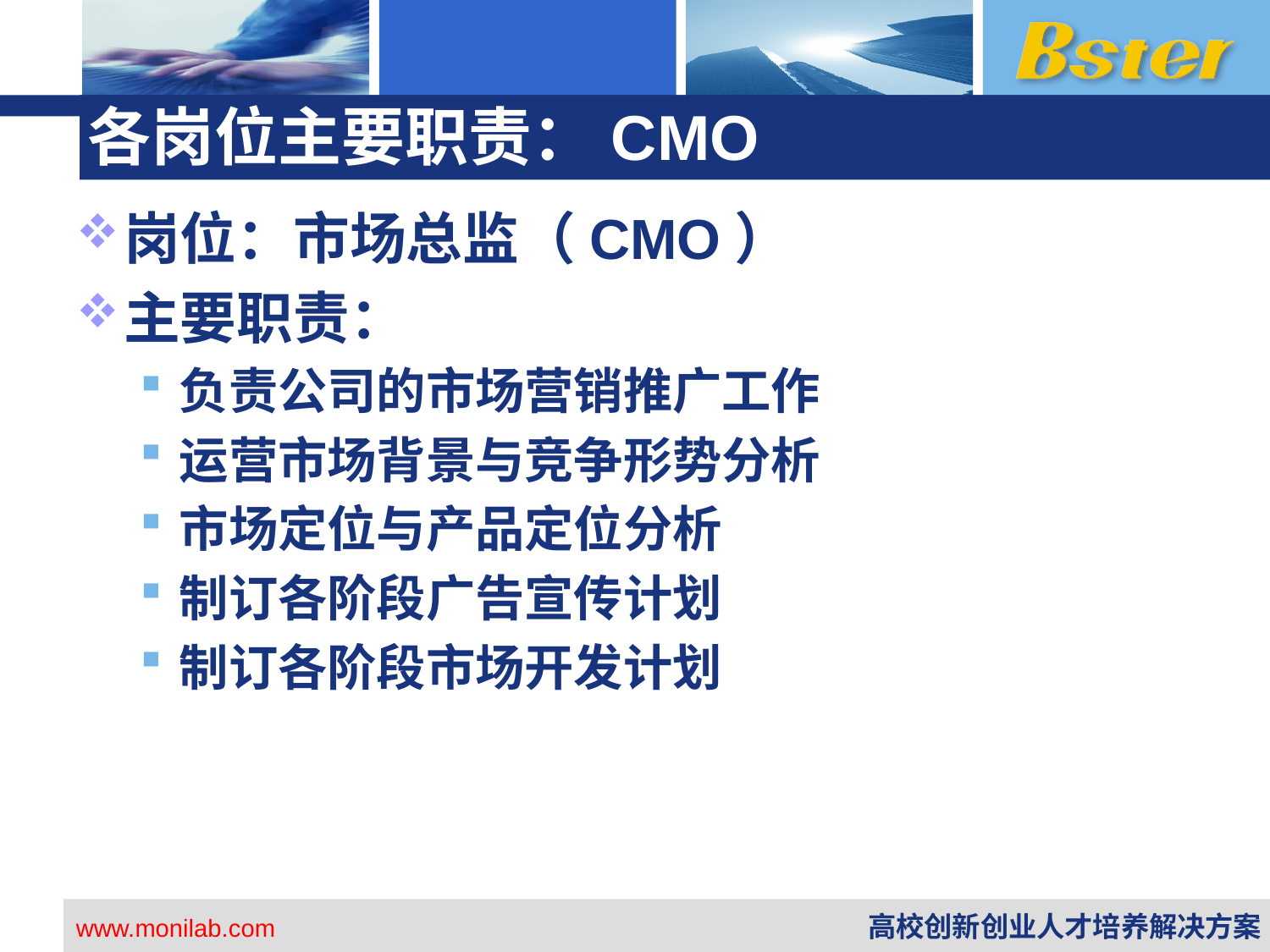

# 各岗位主要职责：CMO
岗位：市场总监（CMO）
主要职责：
负责公司的市场营销推广工作
运营市场背景与竞争形势分析
市场定位与产品定位分析
制订各阶段广告宣传计划
制订各阶段市场开发计划